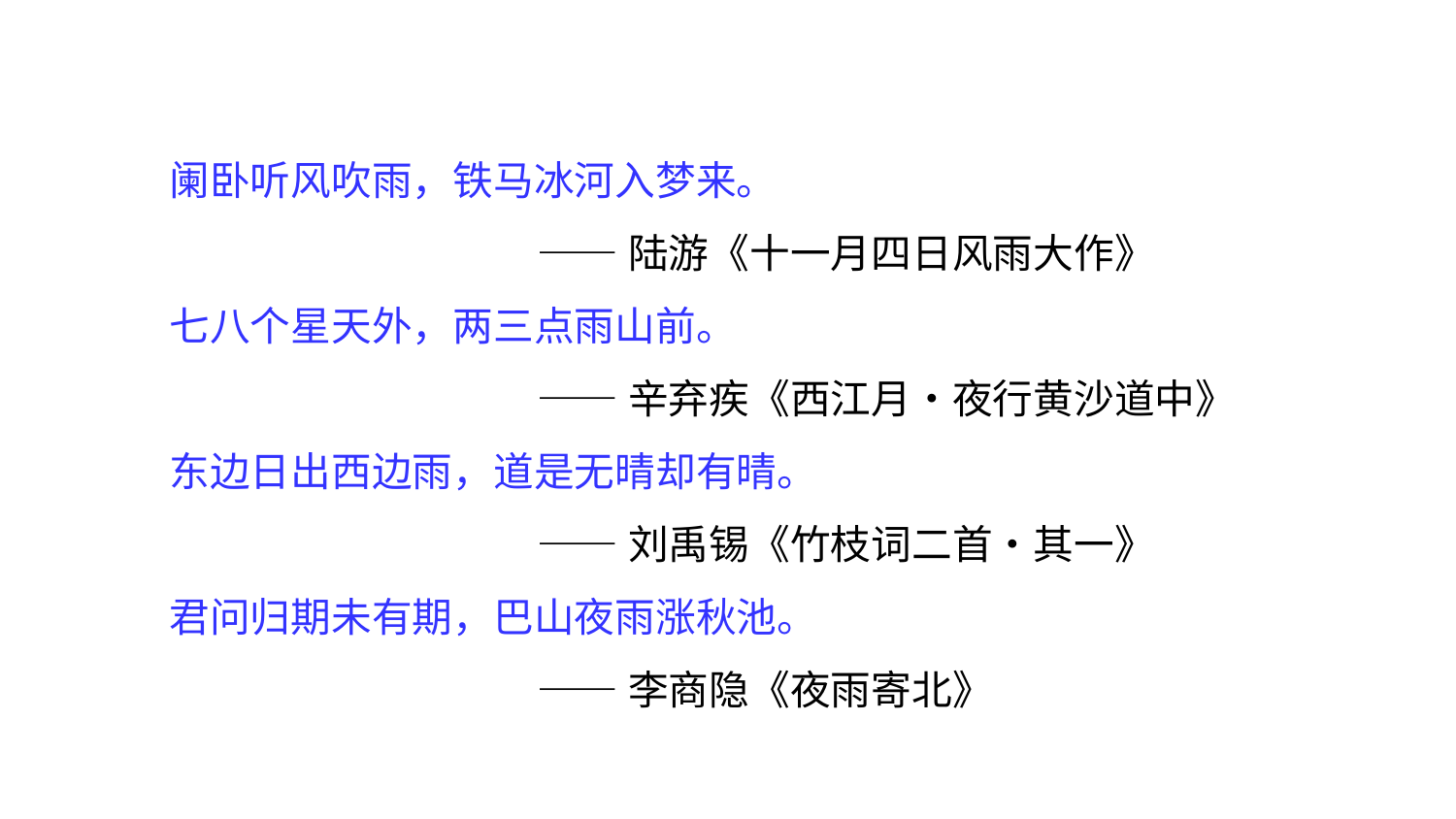

阑卧听风吹雨，铁马冰河入梦来。
                                         ——陆游《十一月四日风雨大作》
七八个星天外，两三点雨山前。
                                         ——辛弃疾《西江月•夜行黄沙道中》
东边日出西边雨，道是无晴却有晴。
                                         ——刘禹锡《竹枝词二首•其一》
君问归期未有期，巴山夜雨涨秋池。
                                         ——李商隐《夜雨寄北》